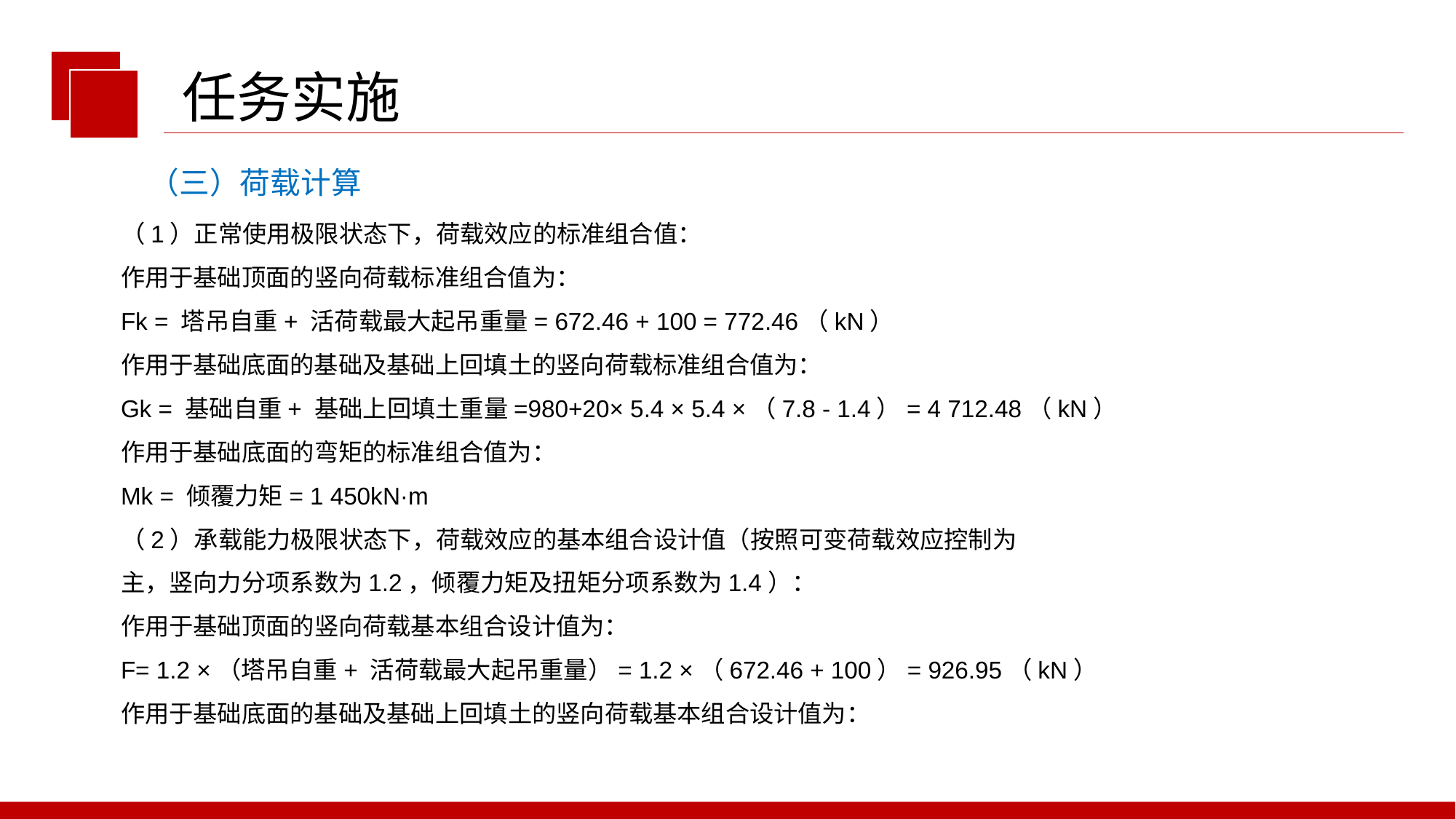

任务实施
（三）荷载计算
（1）正常使用极限状态下，荷载效应的标准组合值：
作用于基础顶面的竖向荷载标准组合值为：
Fk = 塔吊自重+ 活荷载最大起吊重量= 672.46 + 100 = 772.46（kN）
作用于基础底面的基础及基础上回填土的竖向荷载标准组合值为：
Gk = 基础自重+ 基础上回填土重量=980+20× 5.4 × 5.4 ×（7.8 - 1.4）= 4 712.48（kN）
作用于基础底面的弯矩的标准组合值为：
Mk = 倾覆力矩= 1 450kN·m
（2）承载能力极限状态下，荷载效应的基本组合设计值（按照可变荷载效应控制为
主，竖向力分项系数为1.2，倾覆力矩及扭矩分项系数为1.4）：
作用于基础顶面的竖向荷载基本组合设计值为：
F= 1.2 ×（塔吊自重+ 活荷载最大起吊重量）= 1.2 ×（672.46 + 100）= 926.95（kN）
作用于基础底面的基础及基础上回填土的竖向荷载基本组合设计值为：